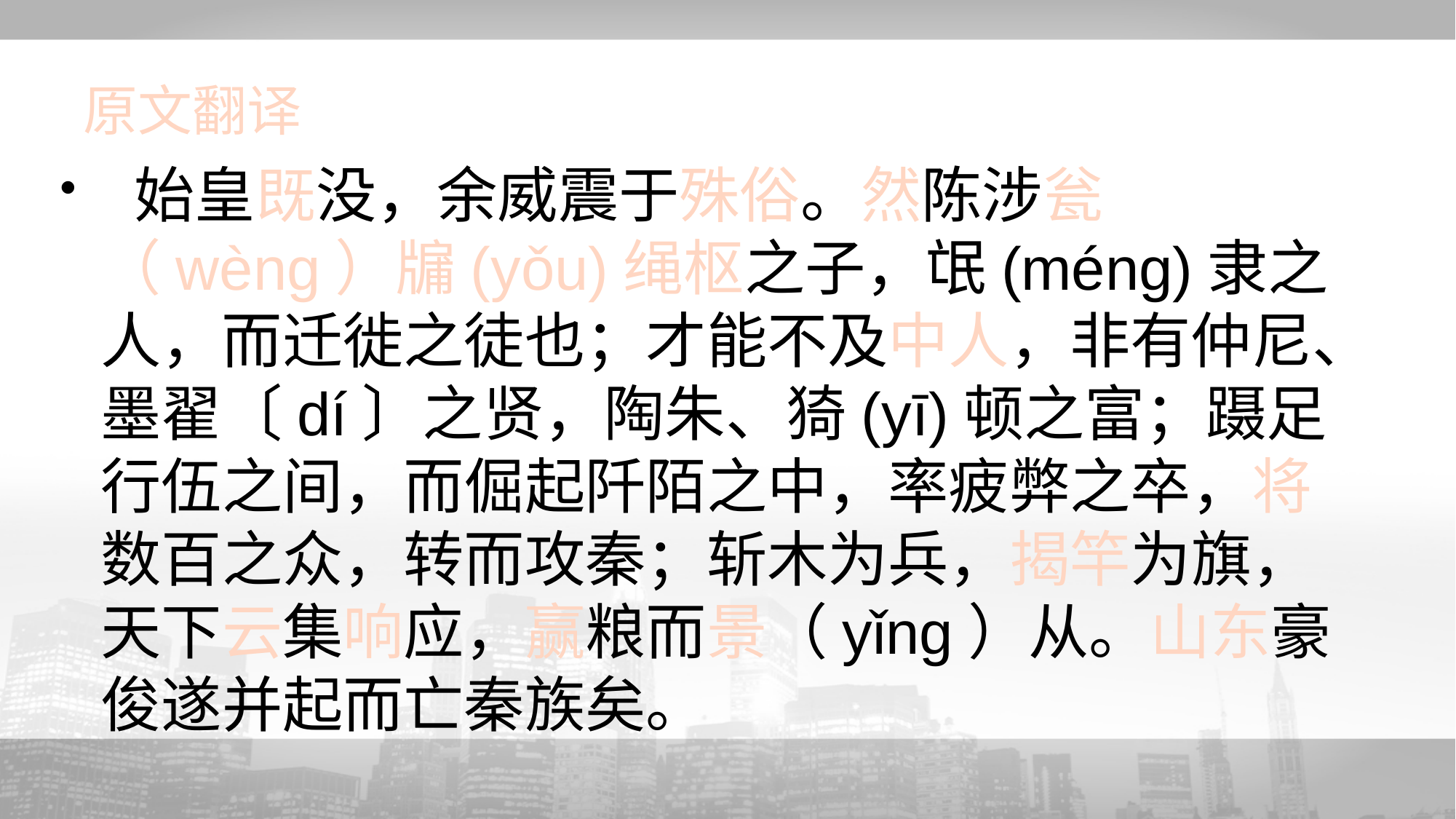

# 原文翻译
  始皇既没，余威震于殊俗。然陈涉瓮（wèng）牖(yǒu)绳枢之子，氓(méng)隶之人，而迁徙之徒也；才能不及中人，非有仲尼、墨翟〔dí〕之贤，陶朱、猗(yī)顿之富；蹑足行伍之间，而倔起阡陌之中，率疲弊之卒，将数百之众，转而攻秦；斩木为兵，揭竿为旗，天下云集响应，赢粮而景（yǐng）从。山东豪俊遂并起而亡秦族矣。